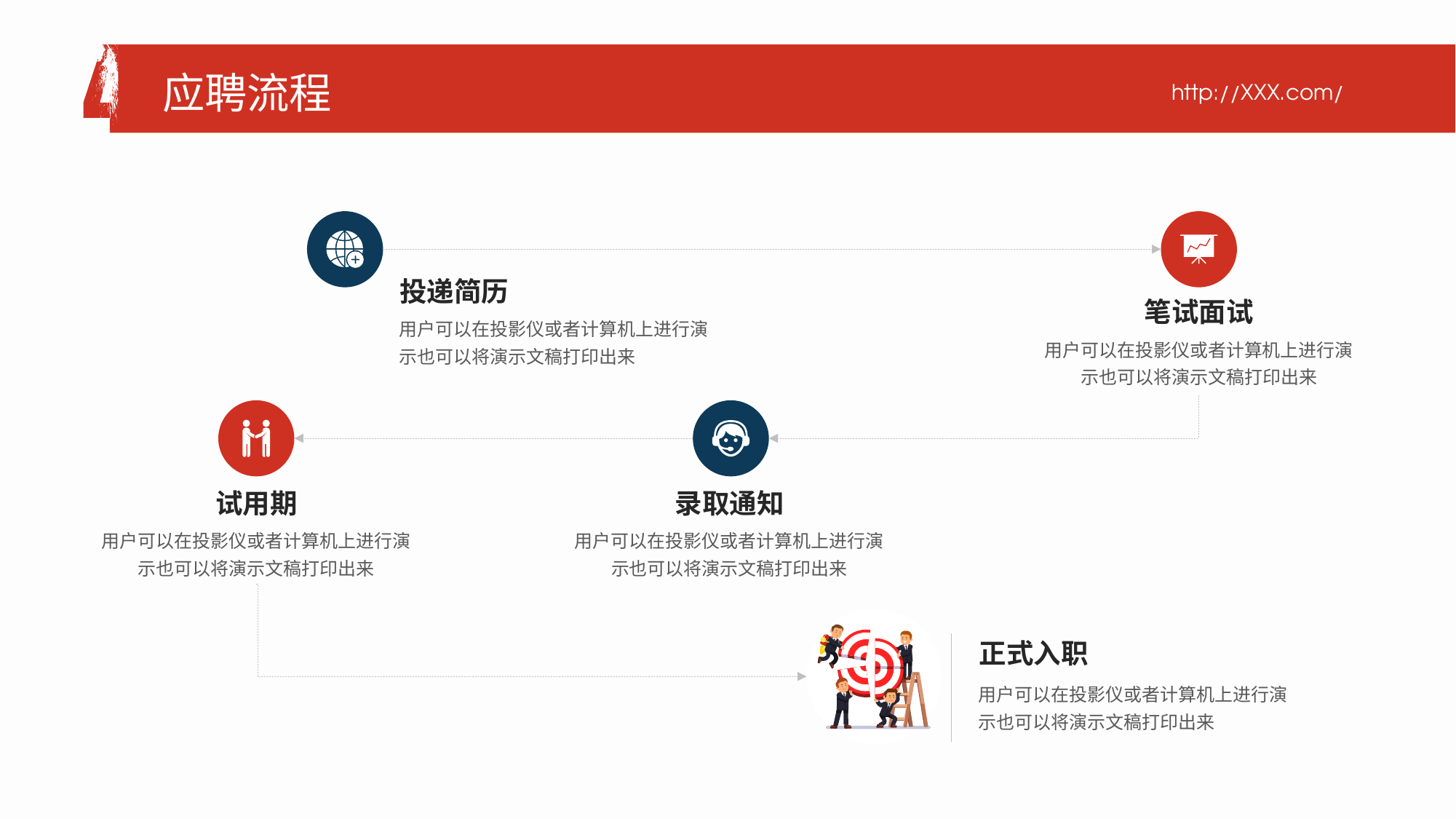

应聘流程
http://XXX.com/

投递简历
用户可以在投影仪或者计算机上进行演示也可以将演示文稿打印出来
笔试面试
用户可以在投影仪或者计算机上进行演示也可以将演示文稿打印出来
试用期
用户可以在投影仪或者计算机上进行演示也可以将演示文稿打印出来
录取通知
用户可以在投影仪或者计算机上进行演示也可以将演示文稿打印出来
正式入职
用户可以在投影仪或者计算机上进行演示也可以将演示文稿打印出来